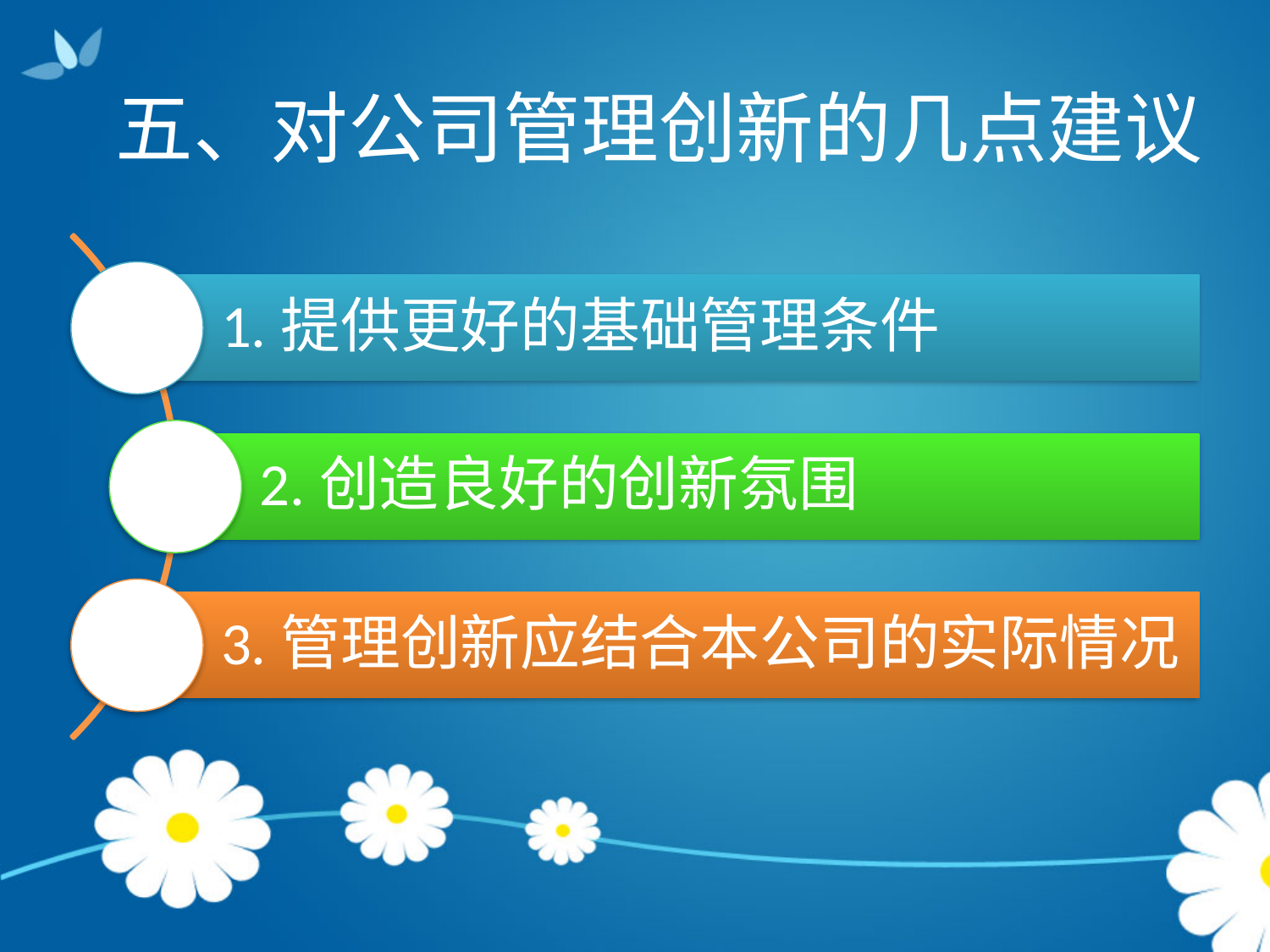

# 五、对公司管理创新的几点建议
1.提供更好的基础管理条件
2.创造良好的创新氛围
3.管理创新应结合本公司的实际情况